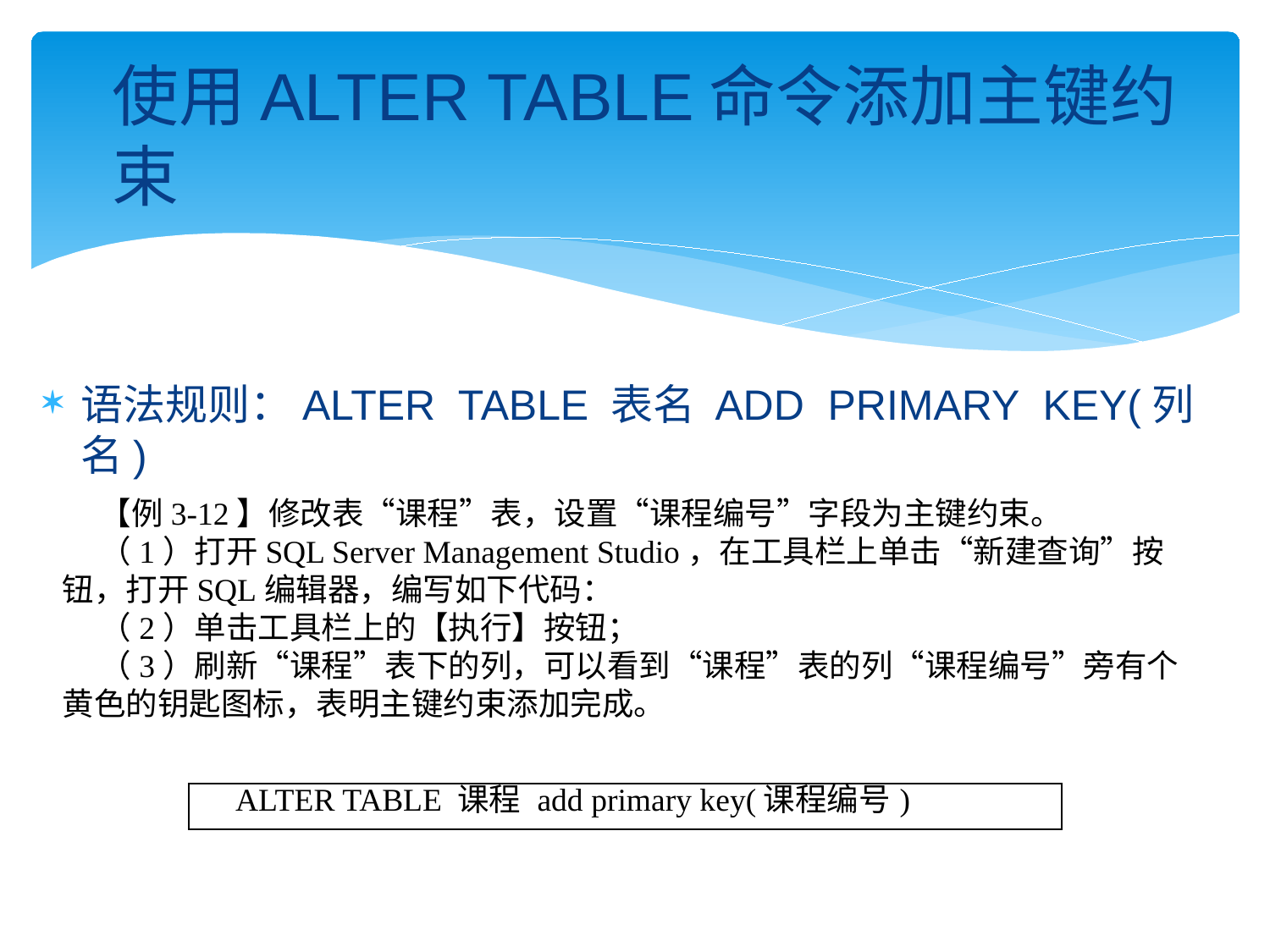

# 使用ALTER TABLE命令添加主键约束
语法规则：ALTER  TABLE 表名 ADD  PRIMARY  KEY(列名)
【例3-12】修改表“课程”表，设置“课程编号”字段为主键约束。
（1）打开SQL Server Management Studio，在工具栏上单击“新建查询”按钮，打开SQL编辑器，编写如下代码：
（2）单击工具栏上的【执行】按钮；
（3）刷新“课程”表下的列，可以看到“课程”表的列“课程编号”旁有个黄色的钥匙图标，表明主键约束添加完成。
| ALTER TABLE 课程 add primary key(课程编号) |
| --- |